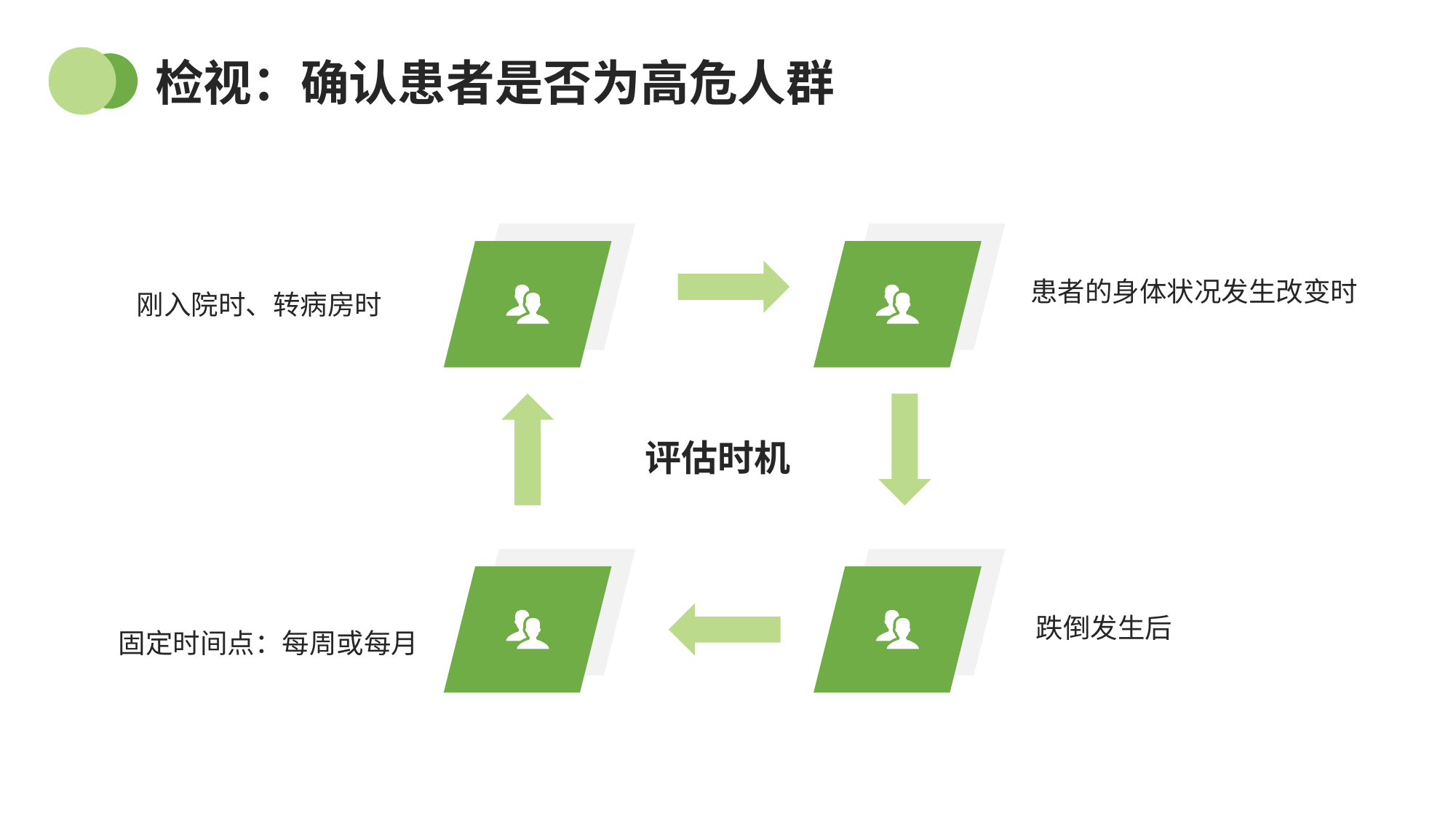

检视：确认患者是否为高危人群

患者的身体状况发生改变时
刚入院时、转病房时

评估时机

跌倒发生后

固定时间点：每周或每月